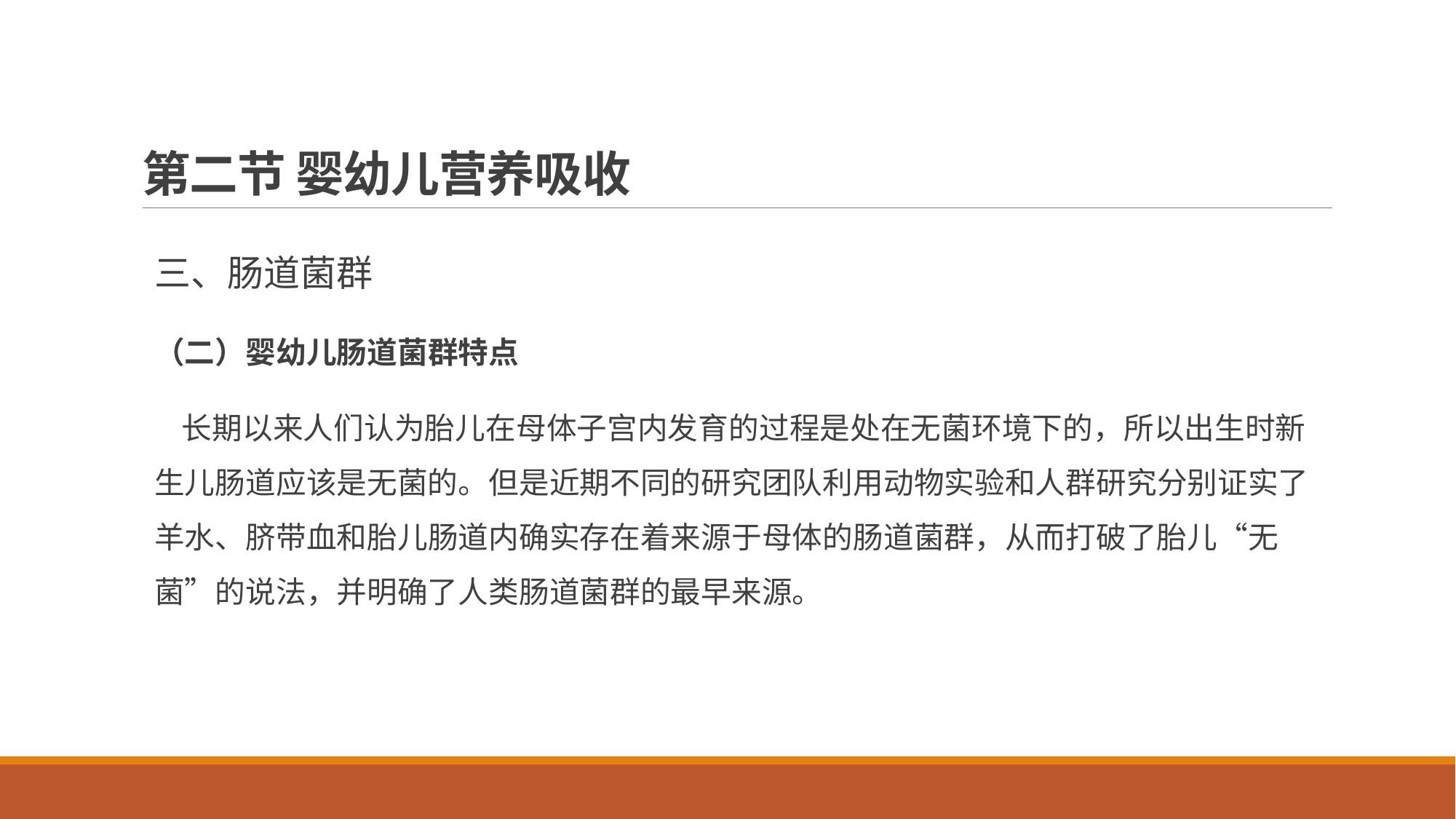

# 第二节 婴幼儿营养吸收
三、肠道菌群
（二）婴幼儿肠道菌群特点
   长期以来人们认为胎儿在母体子宫内发育的过程是处在无菌环境下的，所以出生时新生儿肠道应该是无菌的。但是近期不同的研究团队利用动物实验和人群研究分别证实了羊水、脐带血和胎儿肠道内确实存在着来源于母体的肠道菌群，从而打破了胎儿“无菌”的说法，并明确了人类肠道菌群的最早来源。